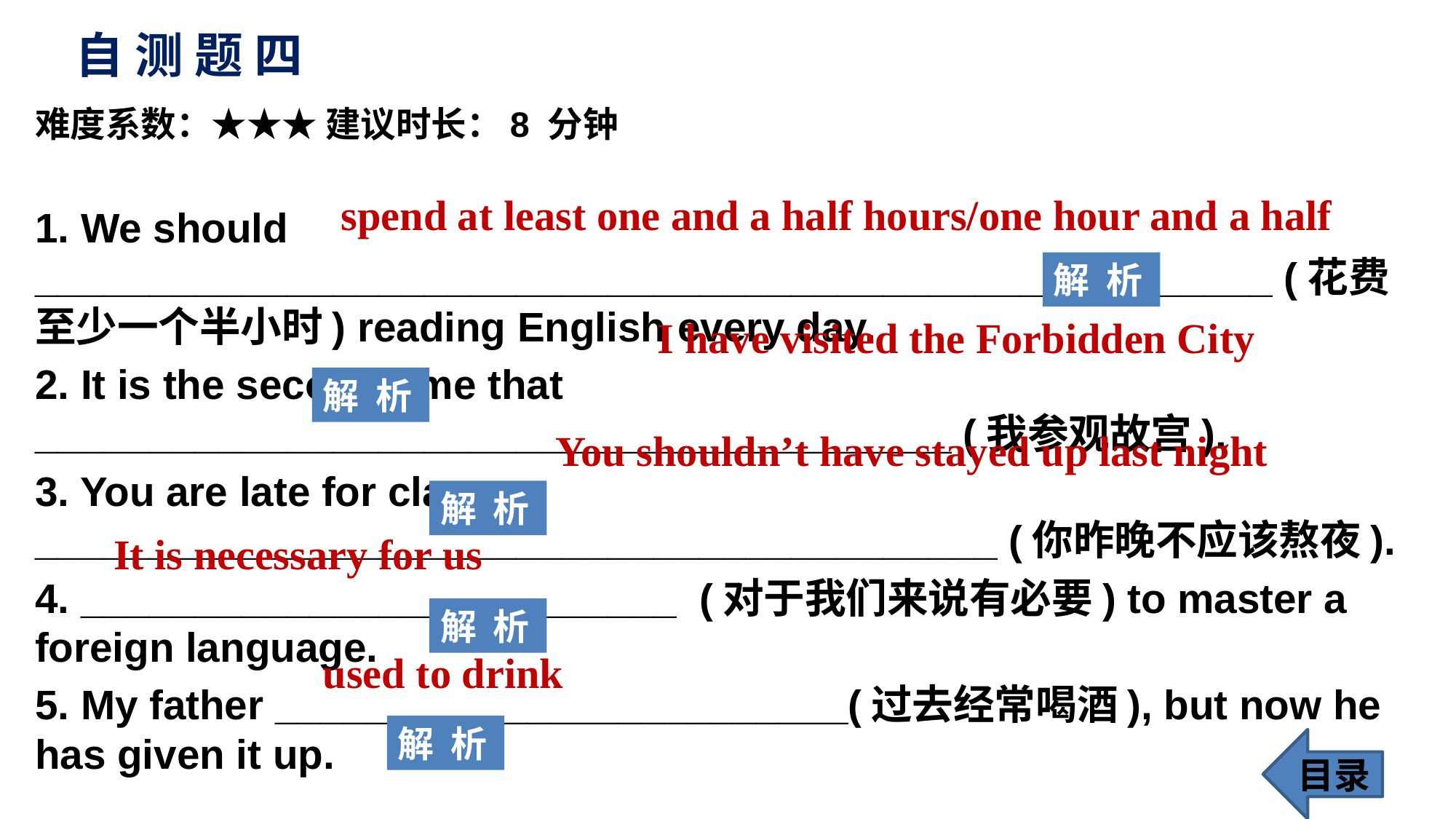

# 自 测 题 四
难度系数：★★★ 建议时长：8 分钟

1. We should ______________________________________________________ (花费至少一个半小时) reading English every day.
2. It is the second time that ________________________________________ (我参观故宫).
3. You are late for class. __________________________________________ (你昨晚不应该熬夜).
4. __________________________  (对于我们来说有必要) to master a foreign language.
5. My father _________________________(过去经常喝酒), but now he has given it up.

spend at least one and a half hours/one hour and a half
解  析
I have visited the Forbidden City
解  析
You shouldn’t have stayed up last night
解  析
It is necessary for us
解  析
used to drink
解  析
目录
53